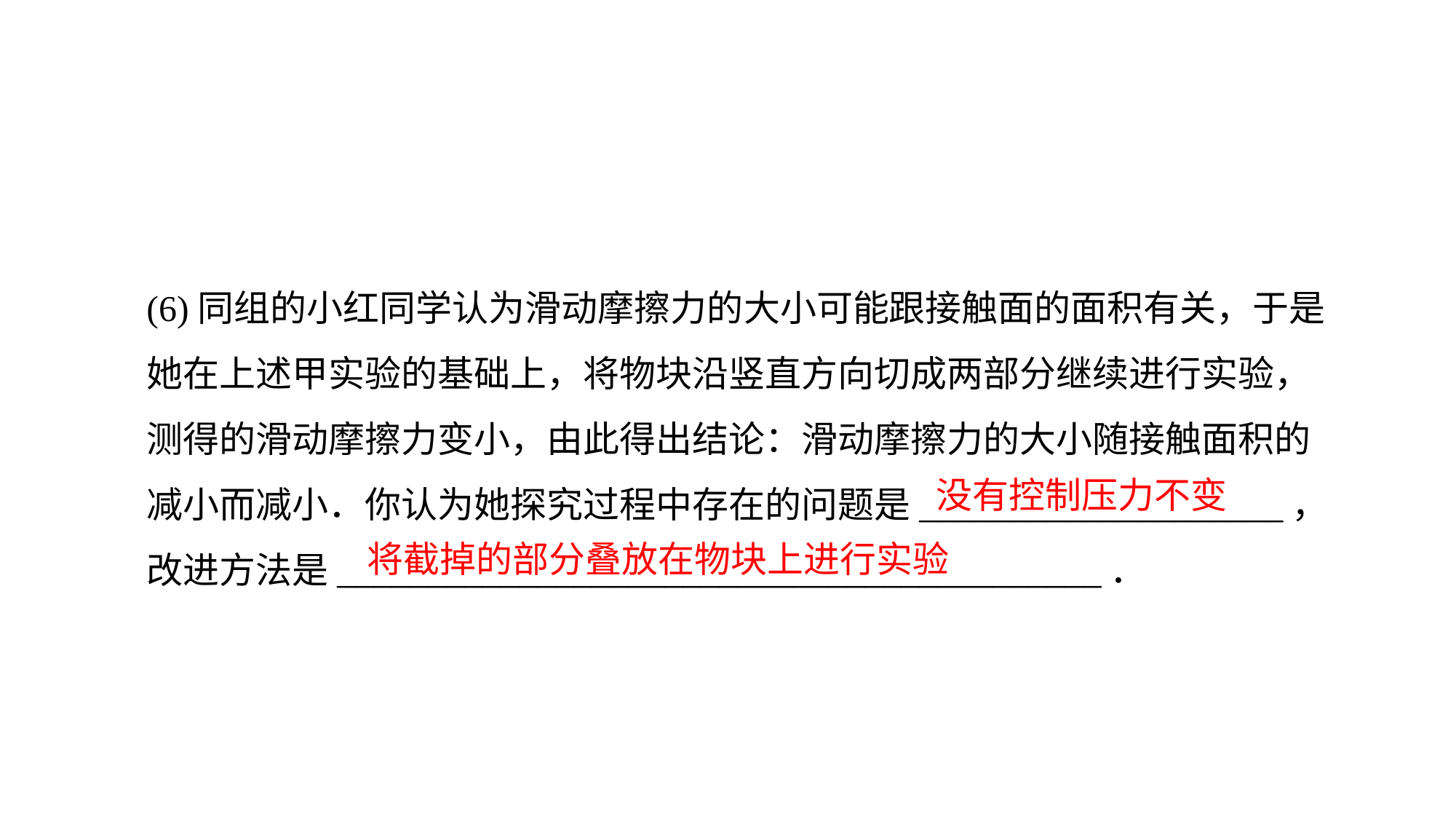

(6)同组的小红同学认为滑动摩擦力的大小可能跟接触面的面积有关，于是她在上述甲实验的基础上，将物块沿竖直方向切成两部分继续进行实验，测得的滑动摩擦力变小，由此得出结论：滑动摩擦力的大小随接触面积的减小而减小．你认为她探究过程中存在的问题是____________________，改进方法是__________________________________________．
没有控制压力不变
将截掉的部分叠放在物块上进行实验